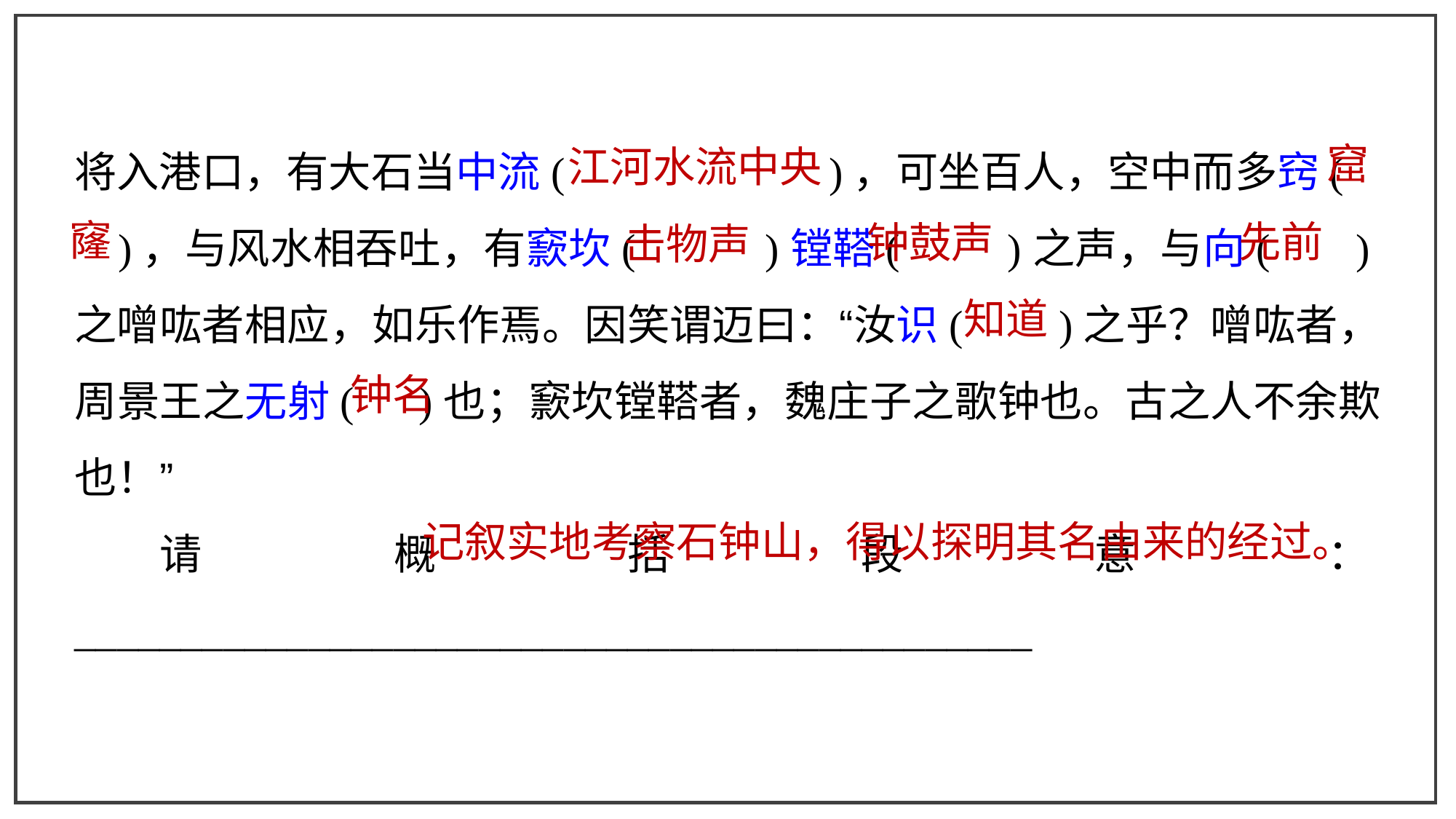

将入港口，有大石当中流(                         )，可坐百人，空中而多窍(
    )，与风水相吞吐，有窾坎(            )镗鞳(          )之声，与向(        )之噌吰者相应，如乐作焉。因笑谓迈曰：“汝识(         )之乎？噌吰者，周景王之无射(      )也；窾坎镗鞳者，魏庄子之歌钟也。古之人不余欺也！”
请概括段意：_____________________________________________
窟
江河水流中央
窿
先前
钟鼓声
击物声
知道
钟名
记叙实地考察石钟山，得以探明其名由来的经过。